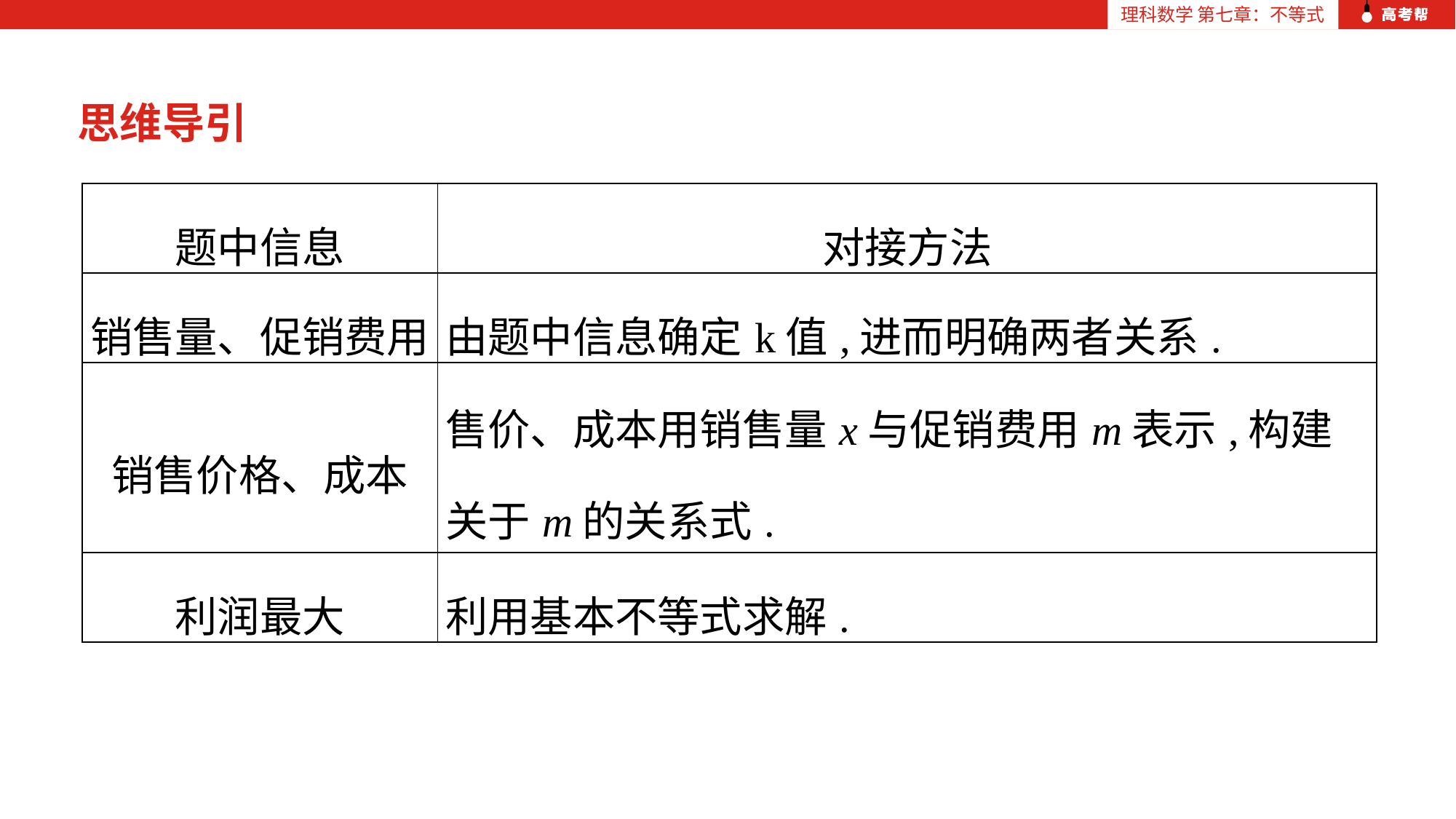

思维导引
| 题中信息 | 对接方法 |
| --- | --- |
| 销售量、促销费用 | 由题中信息确定k值,进而明确两者关系. |
| 销售价格、成本 | 售价、成本用销售量x与促销费用m表示,构建关于m的关系式. |
| 利润最大 | 利用基本不等式求解. |